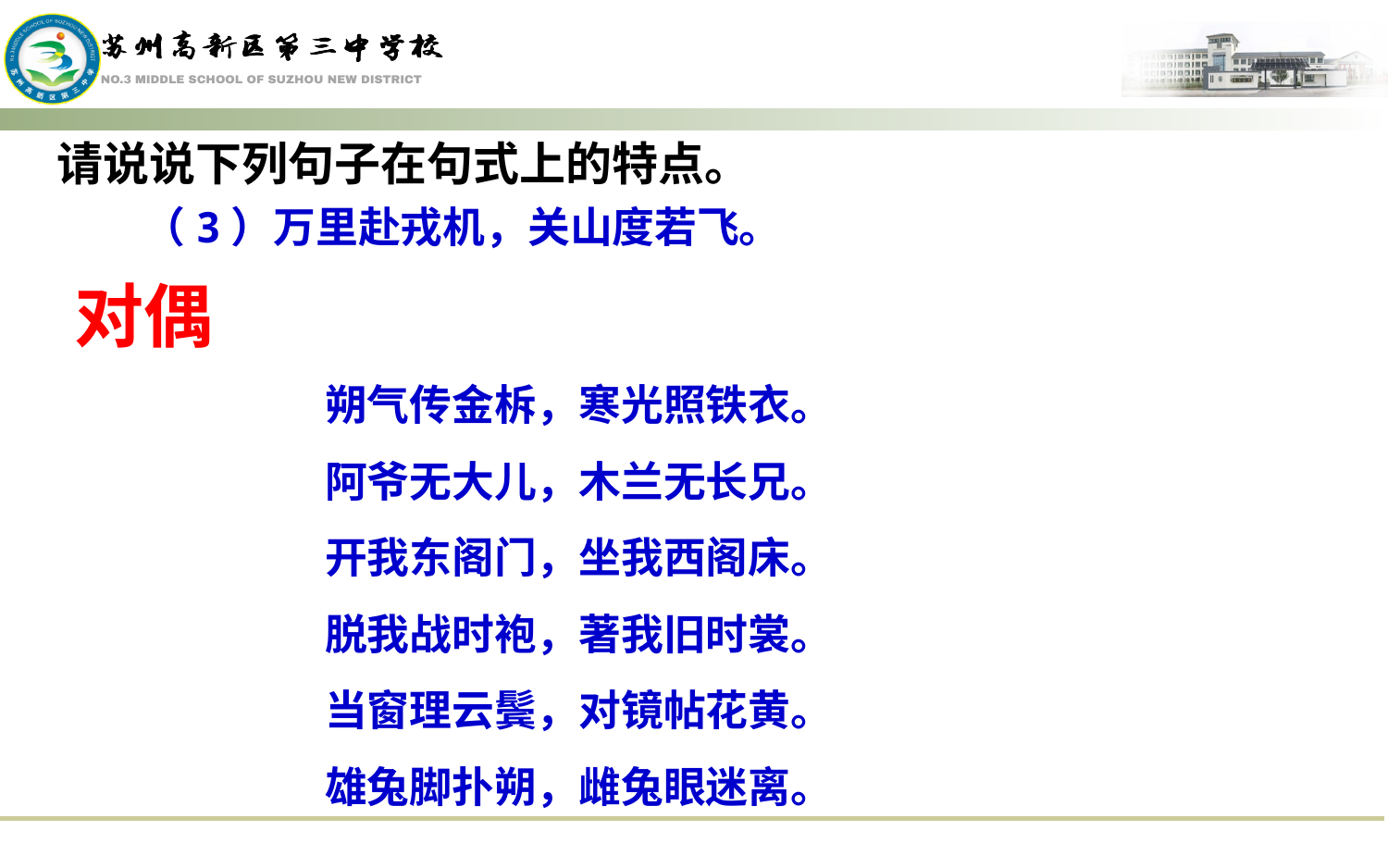

请说说下列句子在句式上的特点。
（3）万里赴戎机，关山度若飞。
对偶
朔气传金柝，寒光照铁衣。
阿爷无大儿，木兰无长兄。
开我东阁门，坐我西阁床。
脱我战时袍，著我旧时裳。
当窗理云鬓，对镜帖花黄。
雄兔脚扑朔，雌兔眼迷离。